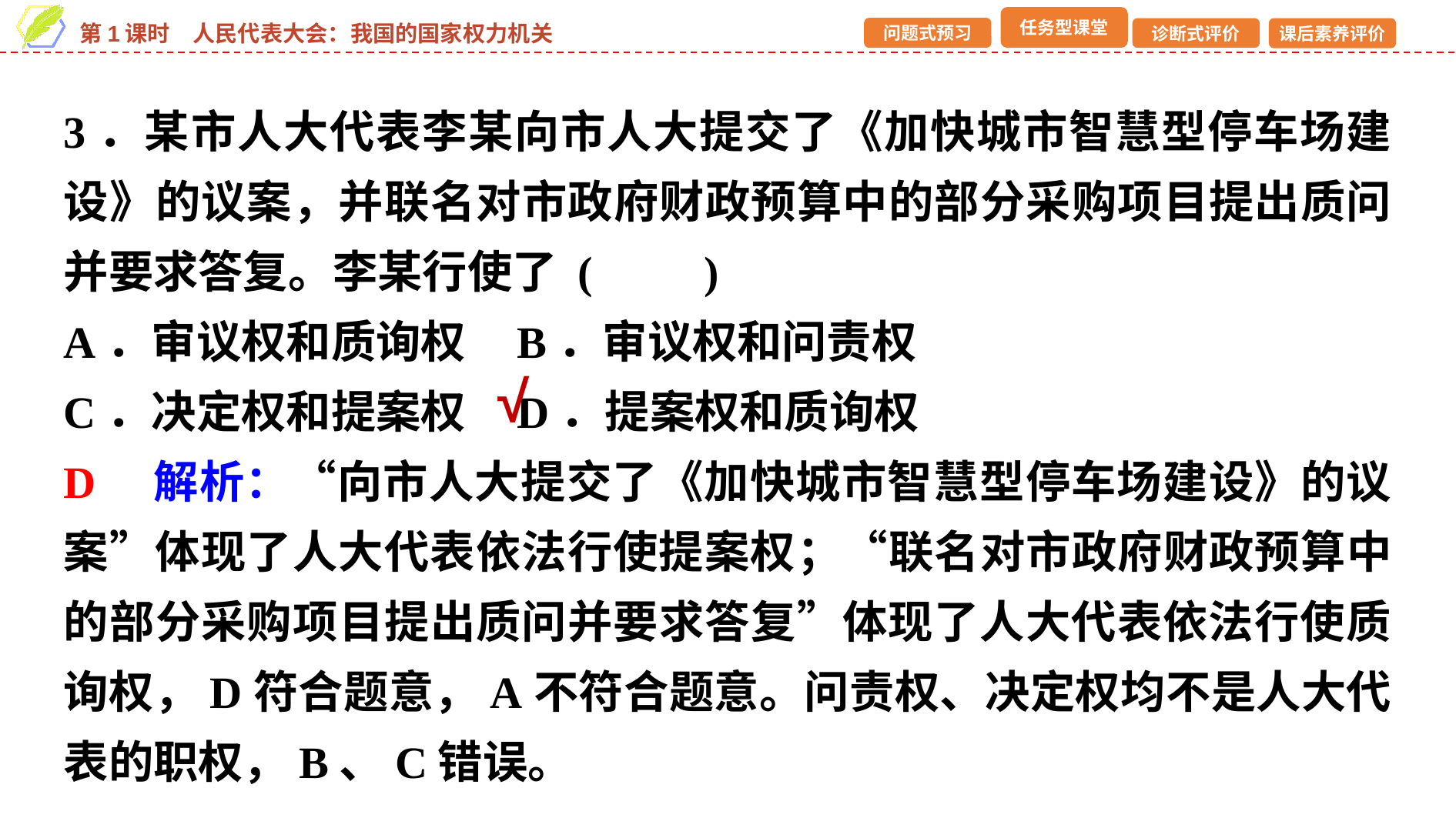

3．某市人大代表李某向市人大提交了《加快城市智慧型停车场建设》的议案，并联名对市政府财政预算中的部分采购项目提出质问并要求答复。李某行使了 (　　)
A．审议权和质询权    B．审议权和问责权
C．决定权和提案权    D．提案权和质询权
D　解析：“向市人大提交了《加快城市智慧型停车场建设》的议案”体现了人大代表依法行使提案权；“联名对市政府财政预算中的部分采购项目提出质问并要求答复”体现了人大代表依法行使质询权，D符合题意，A不符合题意。问责权、决定权均不是人大代表的职权，B、C错误。
√